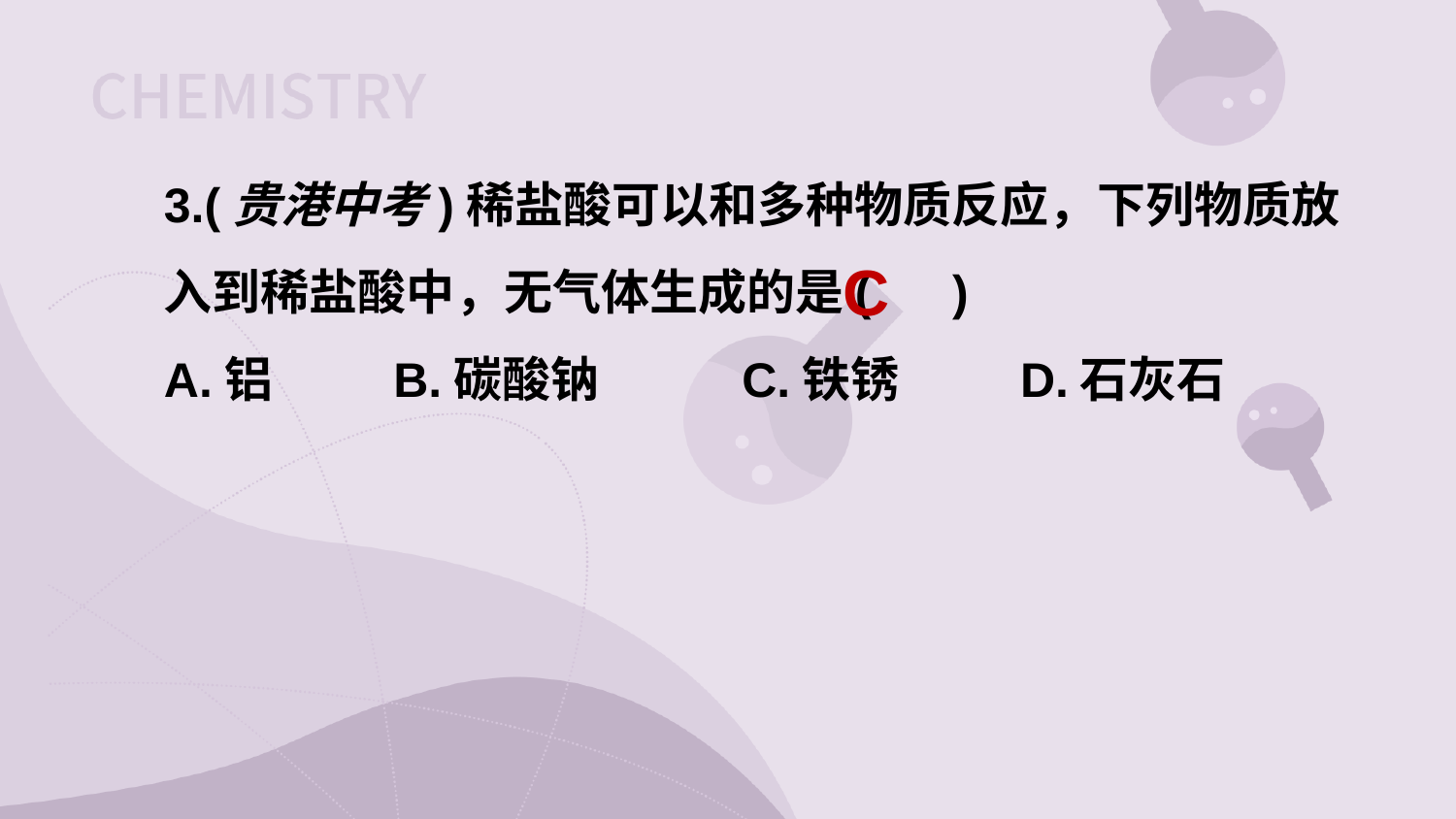

3.(贵港中考)稀盐酸可以和多种物质反应，下列物质放入到稀盐酸中，无气体生成的是(      )
A.铝          B.碳酸钠            C.铁锈          D.石灰石
C